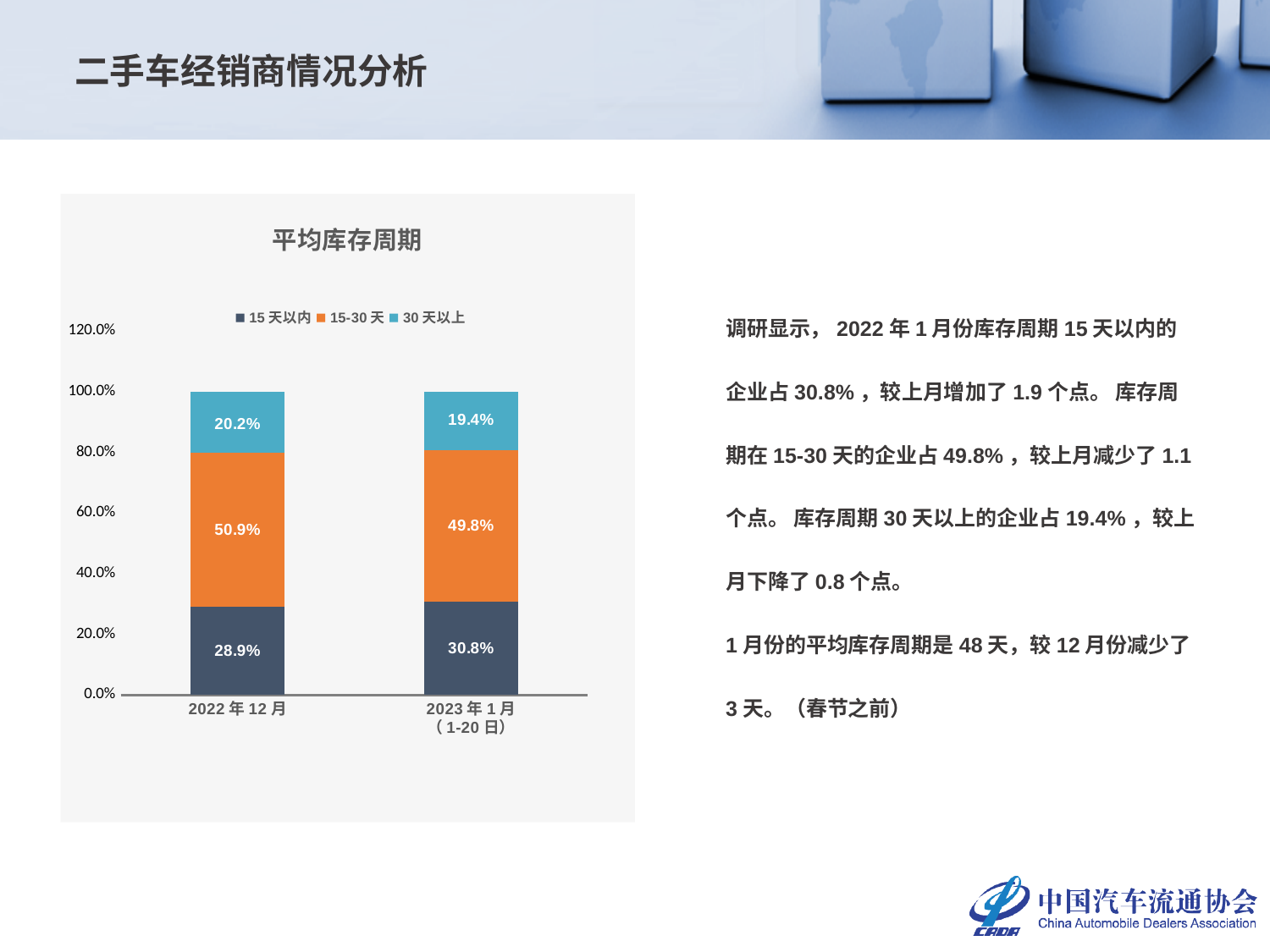

二手车经销商情况分析

### Chart: 平均库存周期

| Category | 15天以内 | 15-30天 | 30天以上 |
|---|---|---|---|
| 2022年12月 | 0.2894736842105263 | 0.5087719298245614 | 0.20175438596491227 |
| 2023年1月
（1-20日） | 0.30800000000000005 | 0.498 | 0.194 |
调研显示，2022年1月份库存周期15天以内的企业占30.8%，较上月增加了1.9个点。 库存周期在15-30天的企业占49.8%，较上月减少了1.1个点。 库存周期30天以上的企业占19.4%，较上月下降了0.8个点。
1月份的平均库存周期是48天，较12月份减少了3天。（春节之前）